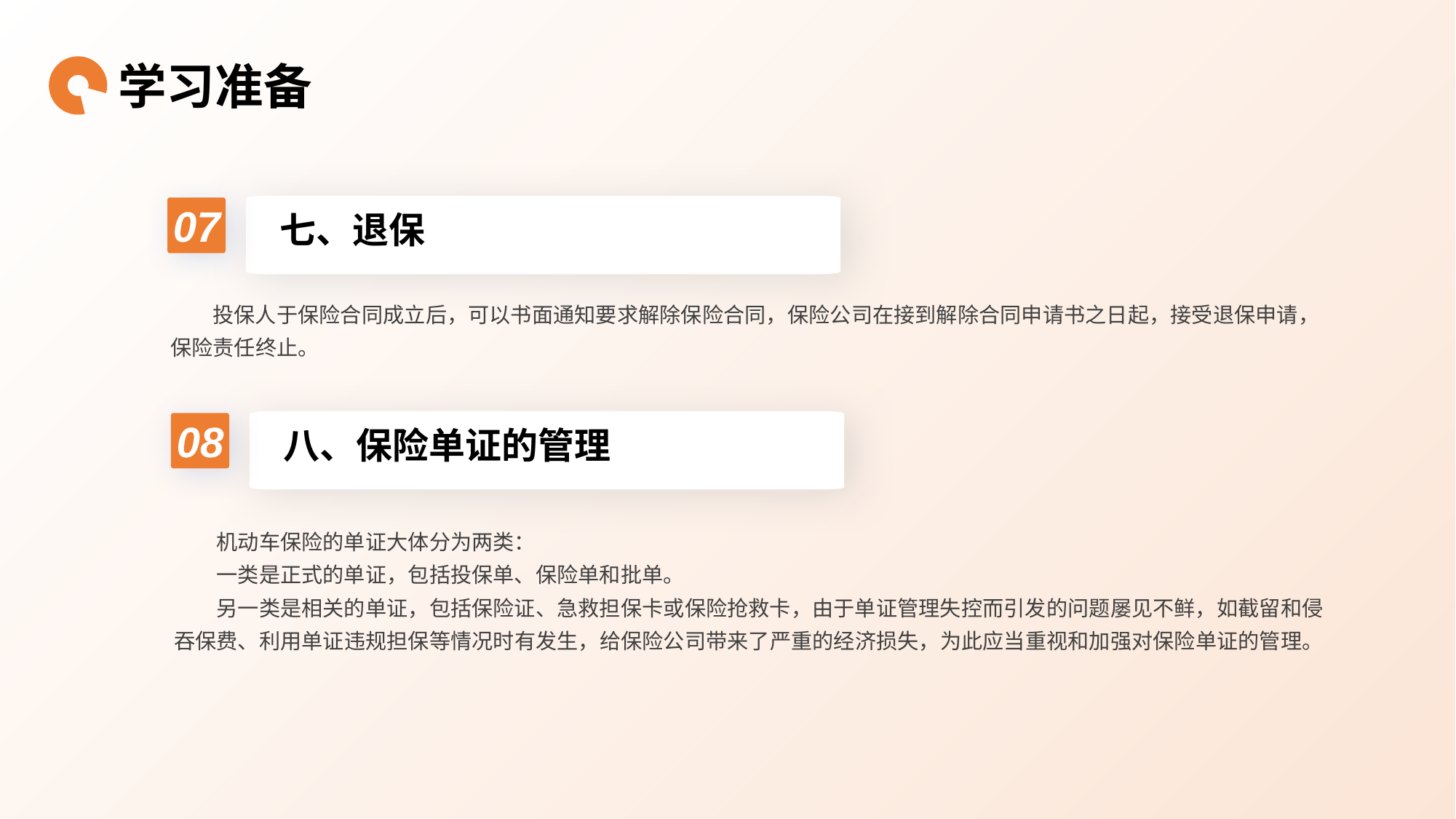

学习准备

07

七、退保
投保人于保险合同成立后，可以书面通知要求解除保险合同，保险公司在接到解除合同申请书之日起，接受退保申请，保险责任终止。
08

八、保险单证的管理
机动车保险的单证大体分为两类：
一类是正式的单证，包括投保单、保险单和批单。
另一类是相关的单证，包括保险证、急救担保卡或保险抢救卡，由于单证管理失控而引发的问题屡见不鲜，如截留和侵吞保费、利用单证违规担保等情况时有发生，给保险公司带来了严重的经济损失，为此应当重视和加强对保险单证的管理。